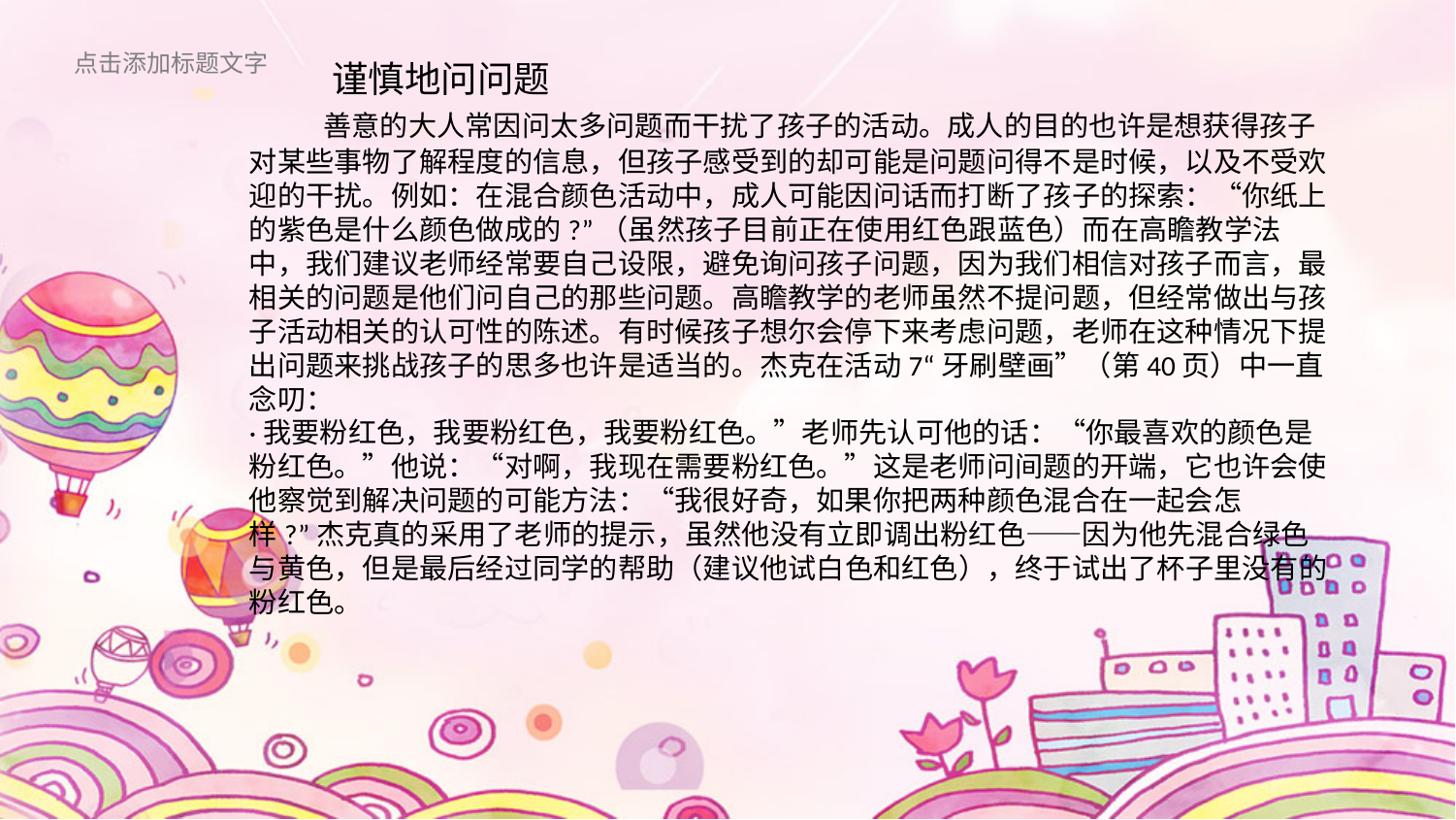

谨慎地问问题
         善意的大人常因问太多问题而干扰了孩子的活动。成人的目的也许是想获得孩子对某些事物了解程度的信息，但孩子感受到的却可能是问题问得不是时候，以及不受欢迎的干扰。例如：在混合颜色活动中，成人可能因问话而打断了孩子的探索：“你纸上的紫色是什么颜色做成的?”（虽然孩子目前正在使用红色跟蓝色）而在高瞻教学法中，我们建议老师经常要自己设限，避免询问孩子问题，因为我们相信对孩子而言，最相关的问题是他们问自己的那些问题。高瞻教学的老师虽然不提问题，但经常做出与孩子活动相关的认可性的陈述。有时候孩子想尔会停下来考虑问题，老师在这种情况下提出问题来挑战孩子的思多也许是适当的。杰克在活动7“牙刷壁画”（第40页）中一直念叨：
·我要粉红色，我要粉红色，我要粉红色。”老师先认可他的话：“你最喜欢的颜色是粉红色。”他说：“对啊，我现在需要粉红色。”这是老师问间题的开端，它也许会使他察觉到解决问题的可能方法：“我很好奇，如果你把两种颜色混合在一起会怎样?”杰克真的采用了老师的提示，虽然他没有立即调出粉红色——因为他先混合绿色与黄色，但是最后经过同学的帮助（建议他试白色和红色），终于试出了杯子里没有的粉红色。